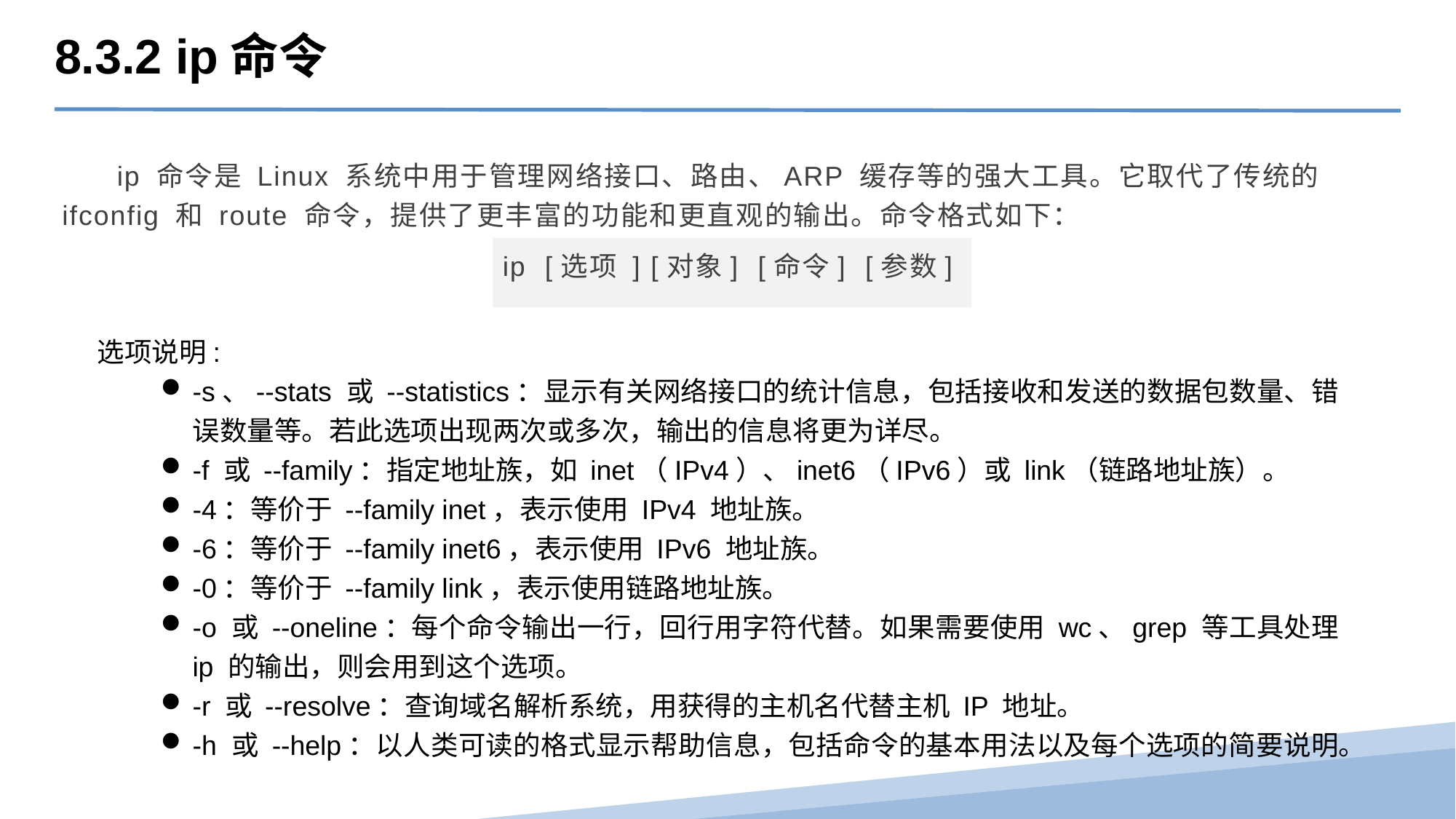

8.3.2 ip命令
      ip 命令是 Linux 系统中用于管理网络接口、路由、ARP 缓存等的强大工具。它取代了传统的 ifconfig 和 route 命令，提供了更丰富的功能和更直观的输出。命令格式如下：
ip  [选项 ] [对象]  [命令]  [参数]

选项说明:
-s、--stats 或 --statistics：显示有关网络接口的统计信息，包括接收和发送的数据包数量、错误数量等。若此选项出现两次或多次，输出的信息将更为详尽。
-f 或 --family：指定地址族，如 inet（IPv4）、inet6（IPv6）或 link（链路地址族）。
-4：等价于 --family inet，表示使用 IPv4 地址族。
-6：等价于 --family inet6，表示使用 IPv6 地址族。
-0：等价于 --family link，表示使用链路地址族。
-o 或 --oneline：每个命令输出一行，回行用字符代替。如果需要使用 wc、grep 等工具处理 ip 的输出，则会用到这个选项。
-r 或 --resolve：查询域名解析系统，用获得的主机名代替主机 IP 地址。
-h 或 --help：以人类可读的格式显示帮助信息，包括命令的基本用法以及每个选项的简要说明。